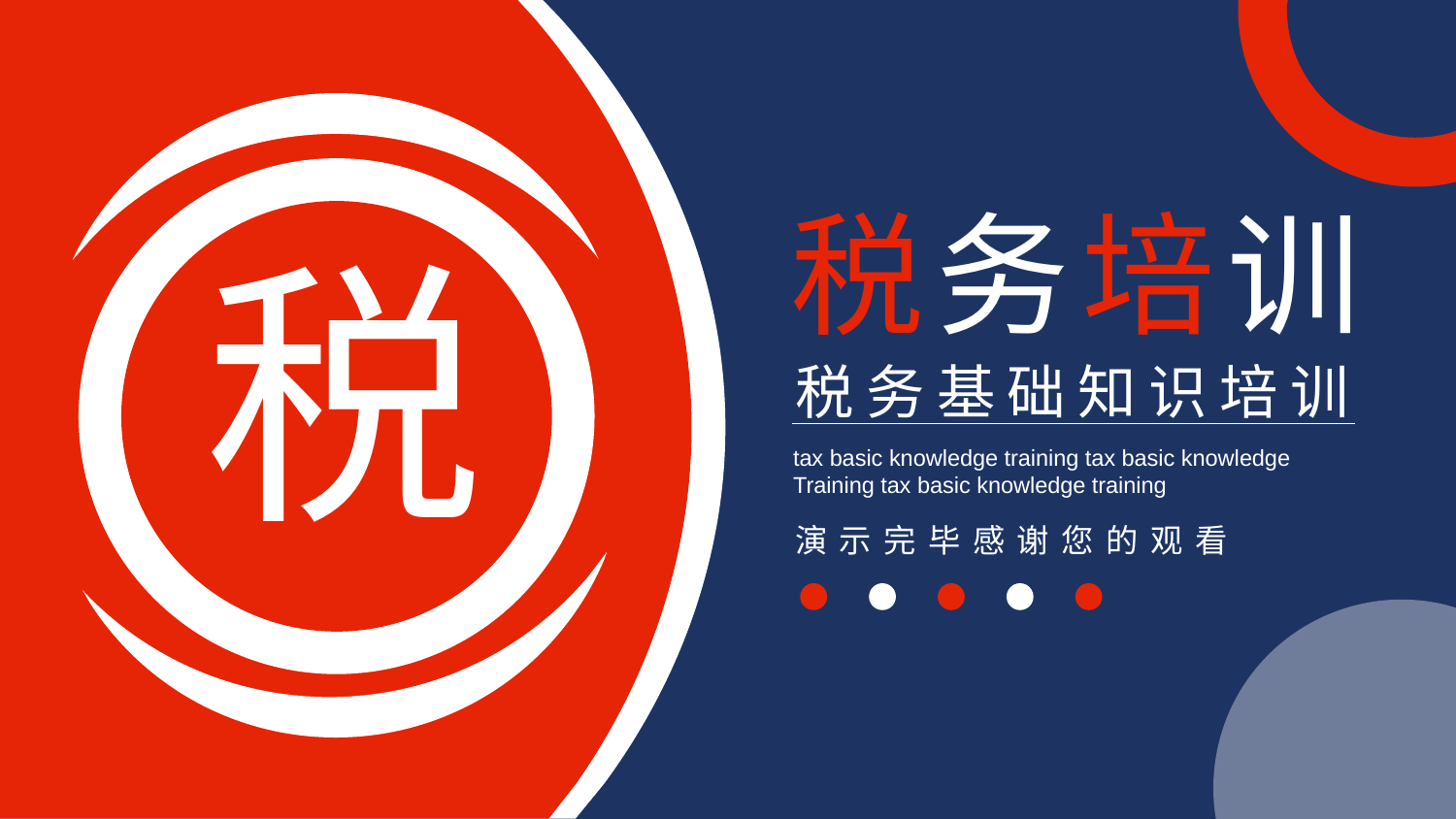

税务培训
税
税务基础知识培训
tax basic knowledge training tax basic knowledge
Training tax basic knowledge training
演示完毕感谢您的观看